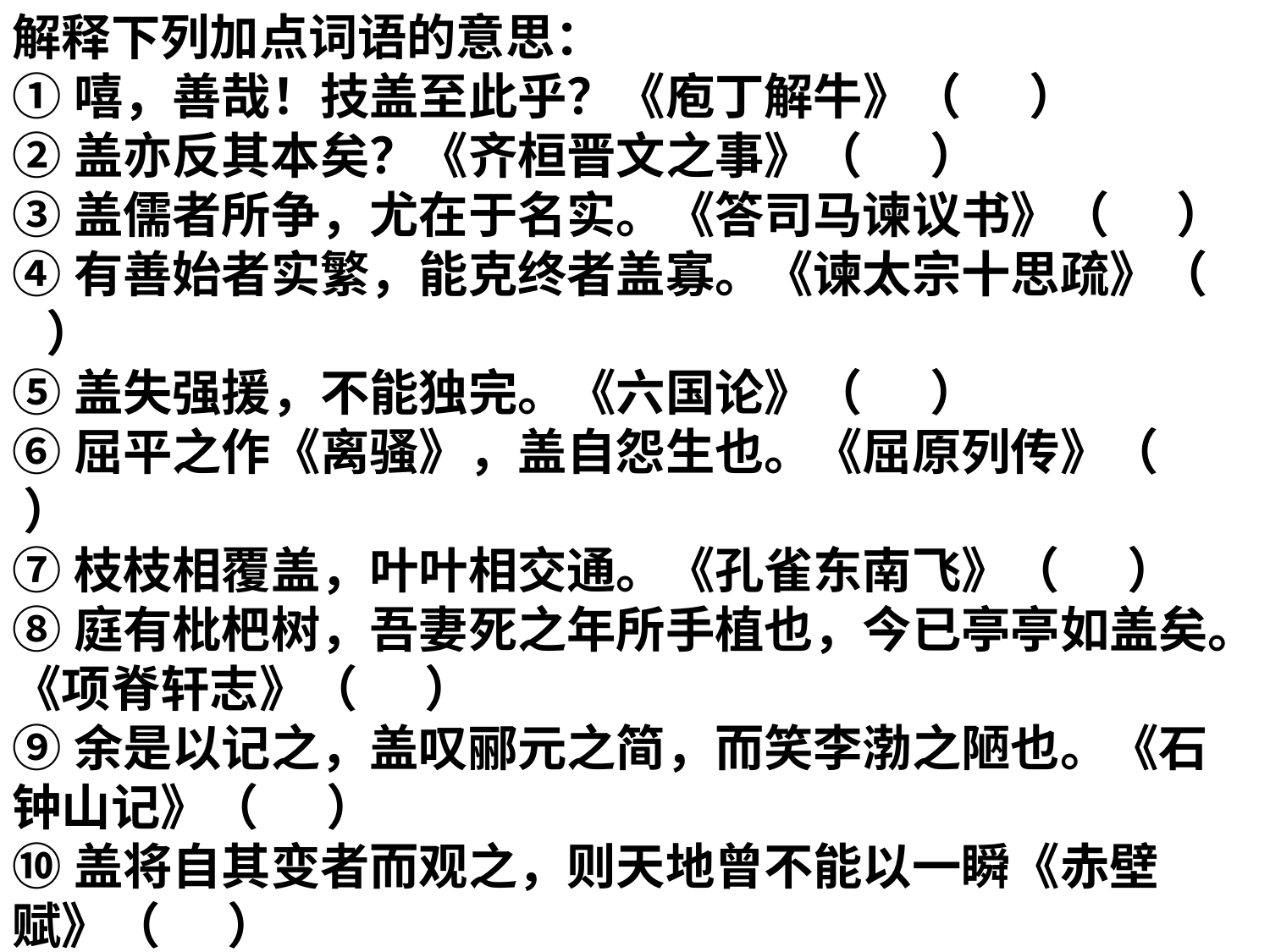

解释下列加点词语的意思：
①嘻，善哉！技盖至此乎？《庖丁解牛》（      ）
②盖亦反其本矣？《齐桓晋文之事》（      ）
③盖儒者所争，尤在于名实。《答司马谏议书》（      ）
④有善始者实繁，能克终者盖寡。《谏太宗十思疏》（      ）
⑤盖失强援，不能独完。《六国论》（      ）
⑥屈平之作《离骚》，盖自怨生也。《屈原列传》（      ）
⑦枝枝相覆盖，叶叶相交通。《孔雀东南飞》（      ）
⑧庭有枇杷树，吾妻死之年所手植也，今已亭亭如盖矣。《项脊轩志》（      ）
⑨余是以记之，盖叹郦元之简，而笑李渤之陋也。《石钟山记》（      ）
⑩盖将自其变者而观之，则天地曾不能以一瞬《赤壁赋》（      ）